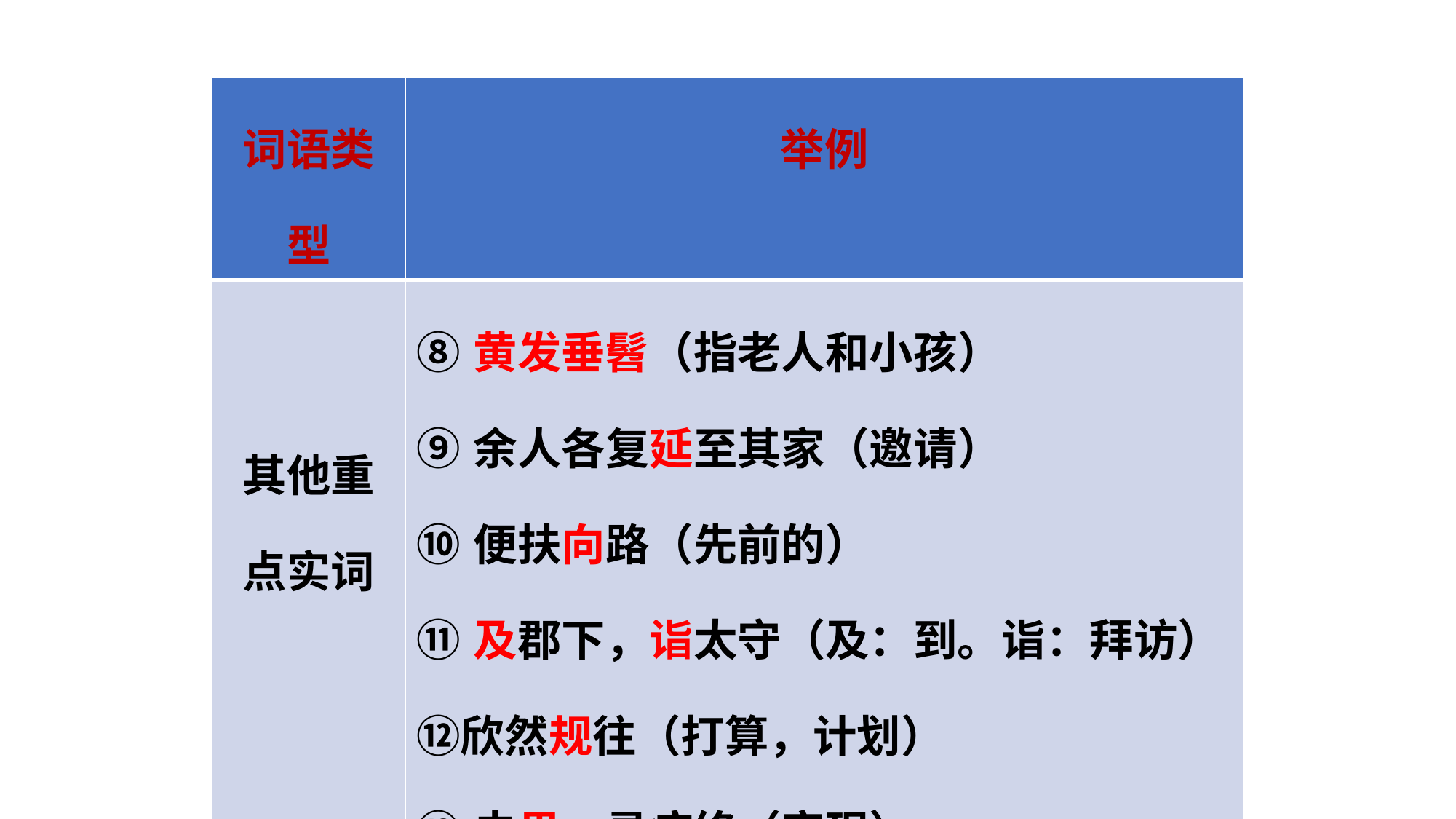

| 词语类型 | 举例 |
| --- | --- |
| 其他重点实词 | ⑧黄发垂髫（指老人和小孩） ⑨余人各复延至其家（邀请） ⑩便扶向路（先前的） ⑪及郡下，诣太守（及：到。诣：拜访） ⑫欣然规往（打算，计划） ⑬未果，寻病终（实现） ⑭后遂无问津者（渡口） |